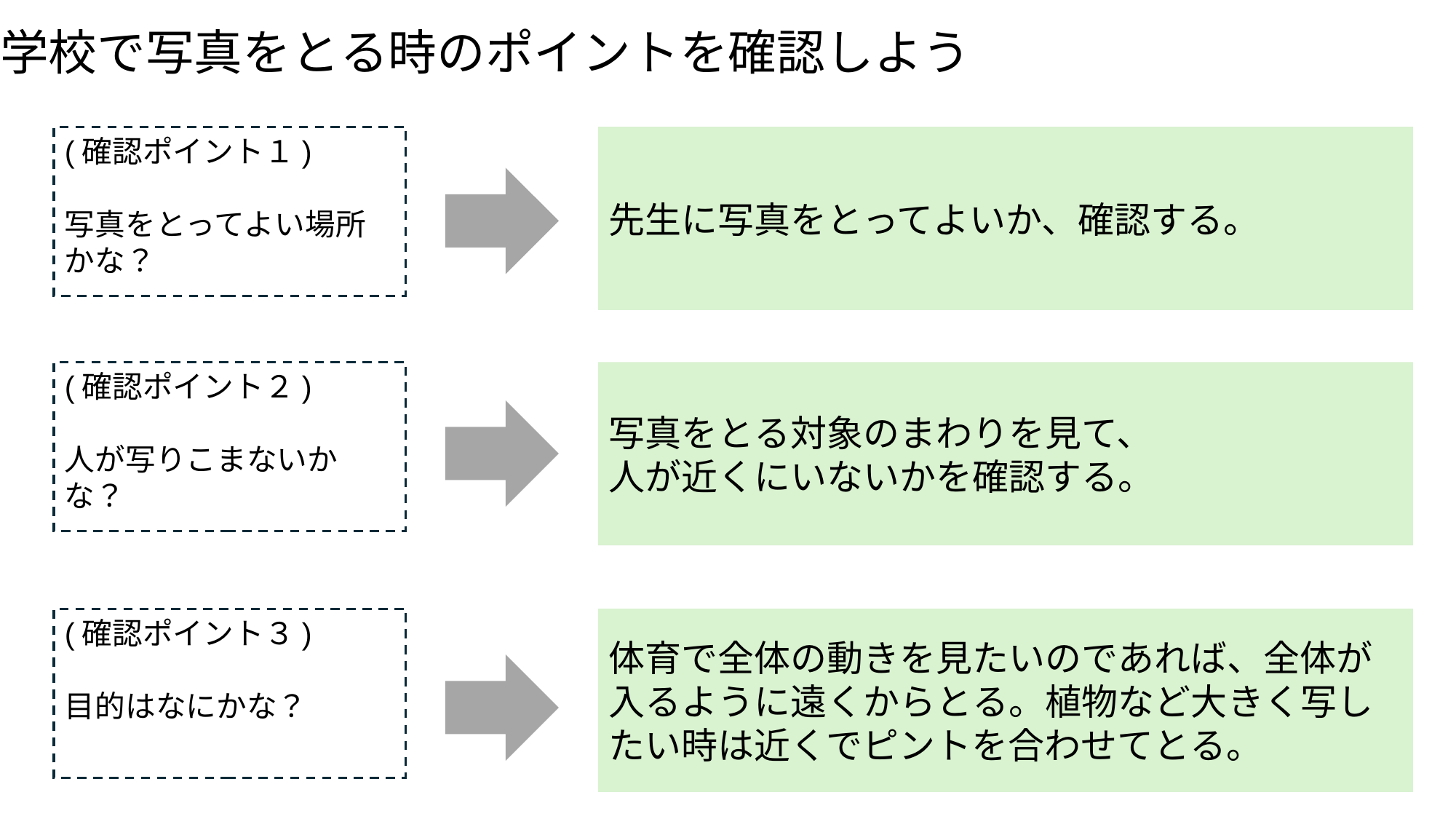

学校で写真をとる時のポイントを確認しよう
(確認ポイント１)

写真をとってよい場所かな？
先生に写真をとってよいか、確認する。

(確認ポイント２)

人が写りこまないかな？
写真をとる対象のまわりを見て、
人が近くにいないかを確認する。

(確認ポイント３)

目的はなにかな？

体育で全体の動きを見たいのであれば、全体が入るように遠くからとる。植物など大きく写したい時は近くでピントを合わせてとる。